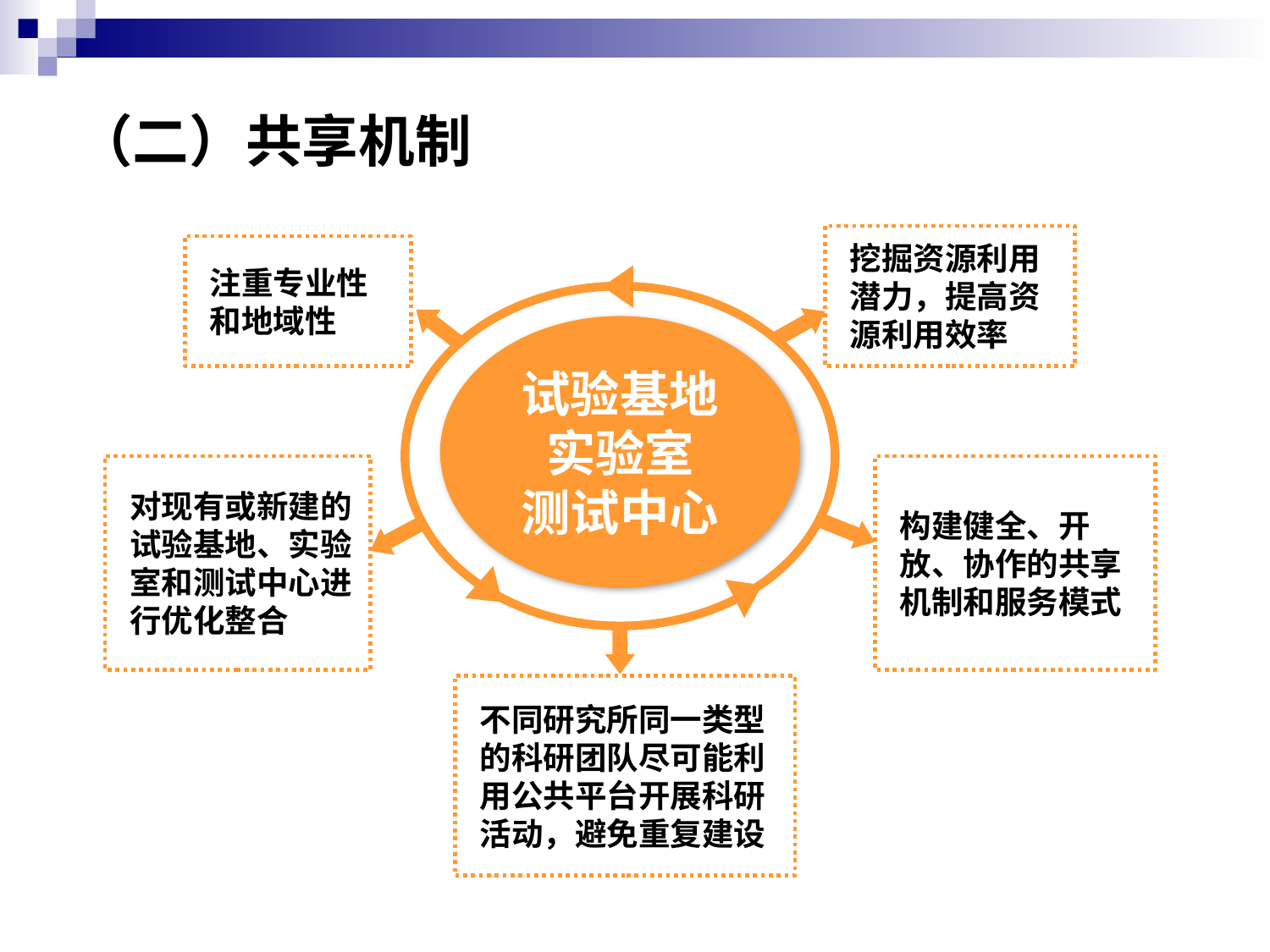

# （二）共享机制
挖掘资源利用潜力，提高资源利用效率
注重专业性和地域性

试验基地
实验室
测试中心

对现有或新建的试验基地、实验室和测试中心进行优化整合
构建健全、开放、协作的共享机制和服务模式
不同研究所同一类型的科研团队尽可能利用公共平台开展科研活动，避免重复建设